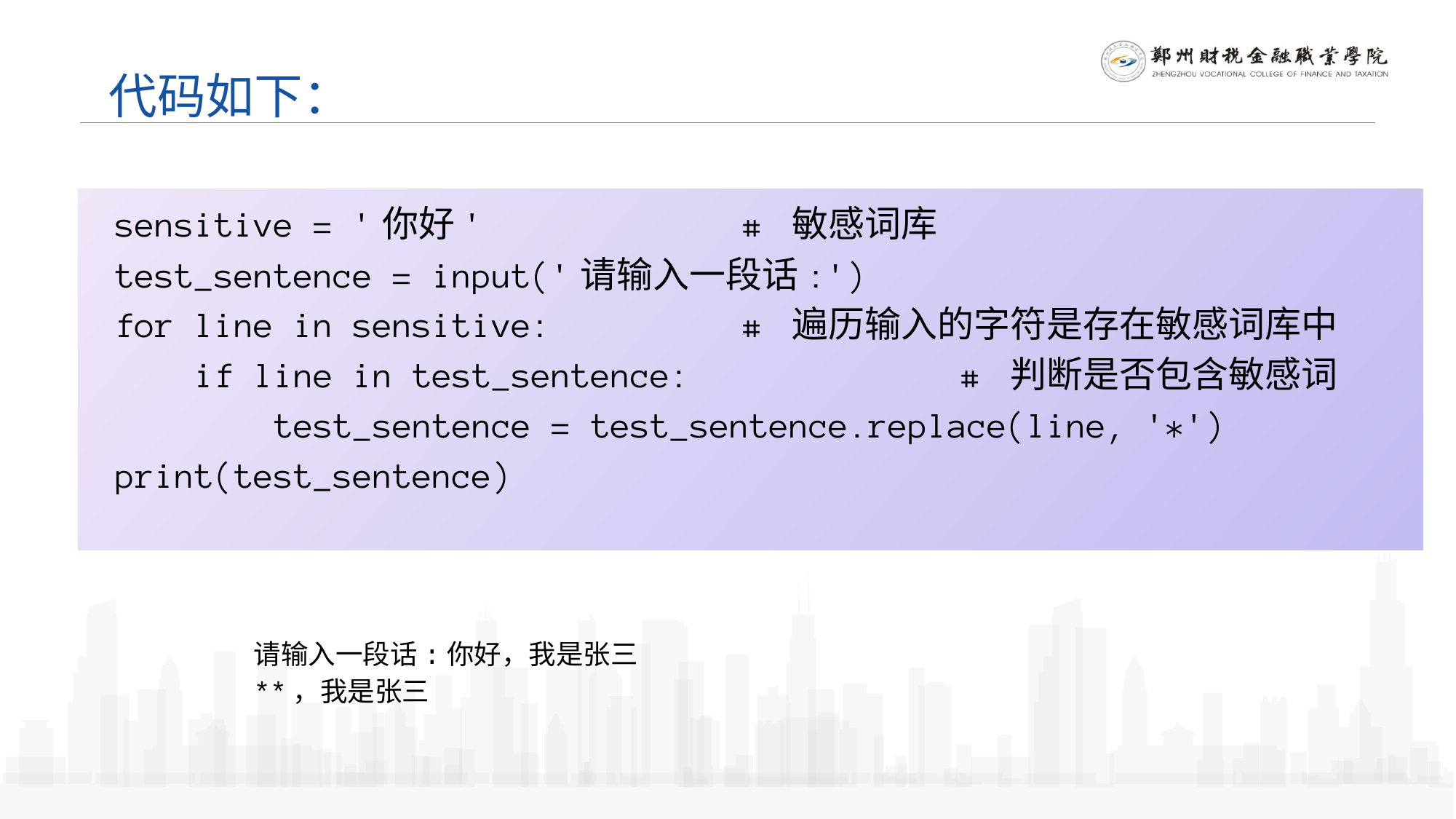

代码如下：
sensitive = '你好'  			# 敏感词库
test_sentence = input('请输入一段话:')
for line in sensitive:  		# 遍历输入的字符是存在敏感词库中
    if line in test_sentence:  			# 判断是否包含敏感词
        test_sentence = test_sentence.replace(line, '*')
print(test_sentence)

请输入一段话:你好，我是张三
**，我是张三